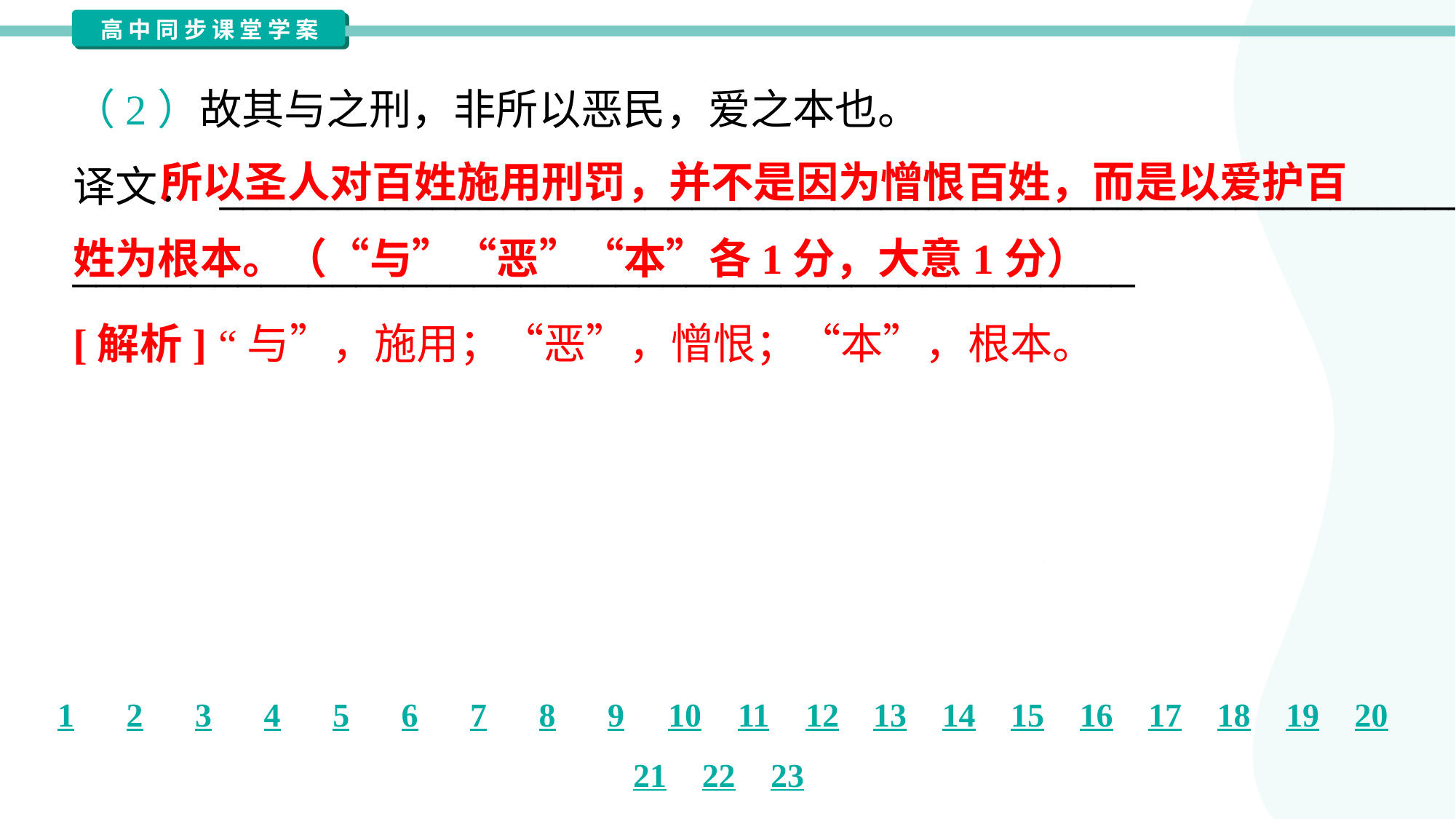

（2）故其与之刑，非所以恶民，爱之本也。
译文： ______________________________________________________
_____________________________________________
        所以圣人对百姓施用刑罚，并不是因为憎恨百姓，而是以爱护百姓为根本。（“与”“恶”“本”各1分，大意1分）
[解析] “与”，施用；“恶”，憎恨；“本”，根本。